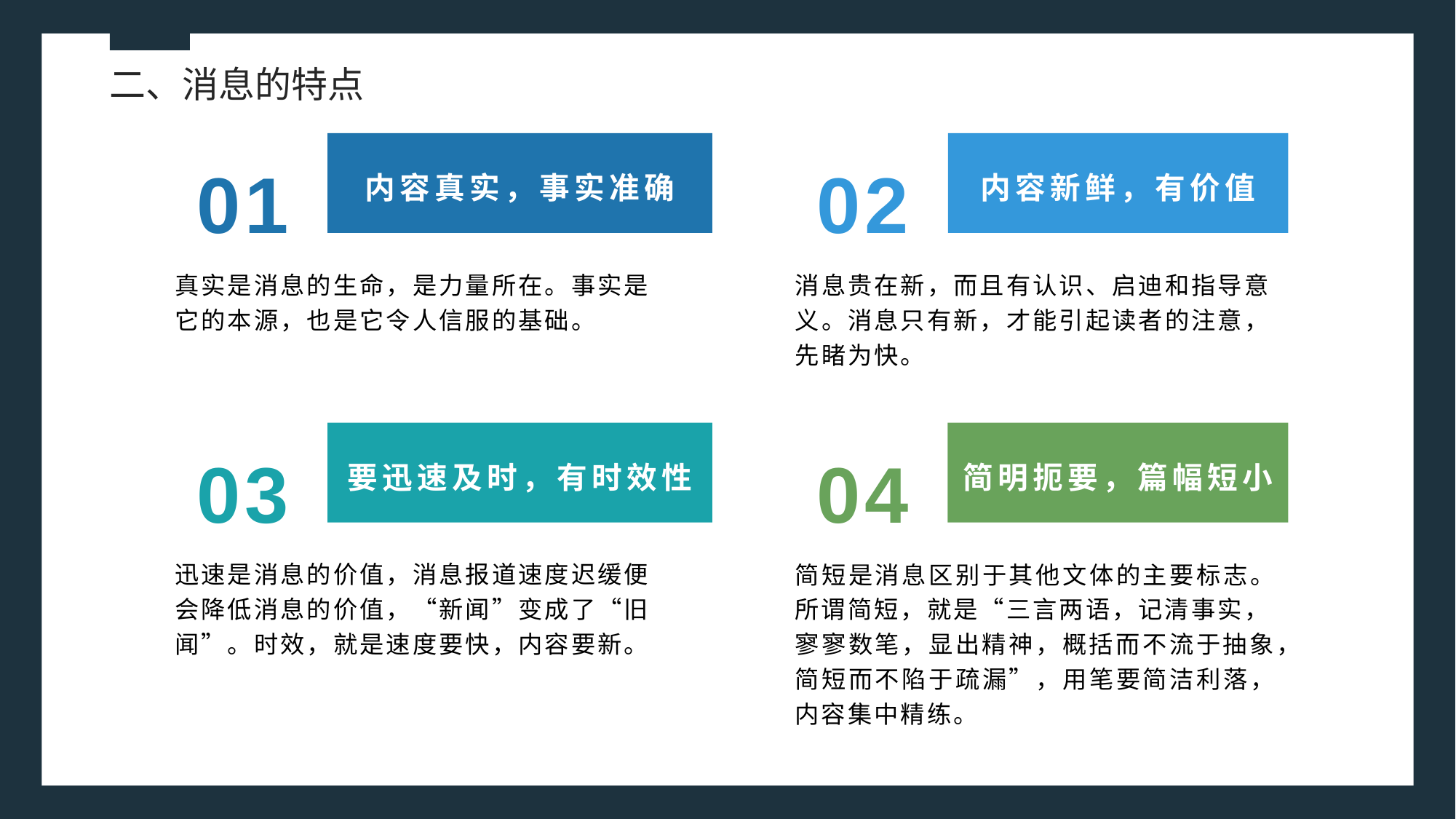

二、消息的特点
01
02
内容真实，事实准确
内容新鲜，有价值
真实是消息的生命，是力量所在。事实是它的本源，也是它令人信服的基础。
消息贵在新，而且有认识、启迪和指导意义。消息只有新，才能引起读者的注意，先睹为快。
03
04
简明扼要，篇幅短小
要迅速及时，有时效性
简短是消息区别于其他文体的主要标志。所谓简短，就是“三言两语，记清事实，
寥寥数笔，显出精神，概括而不流于抽象，简短而不陷于疏漏”，用笔要简洁利落，内容集中精练。
迅速是消息的价值，消息报道速度迟缓便会降低消息的价值，“新闻”变成了“旧闻”。时效，就是速度要快，内容要新。